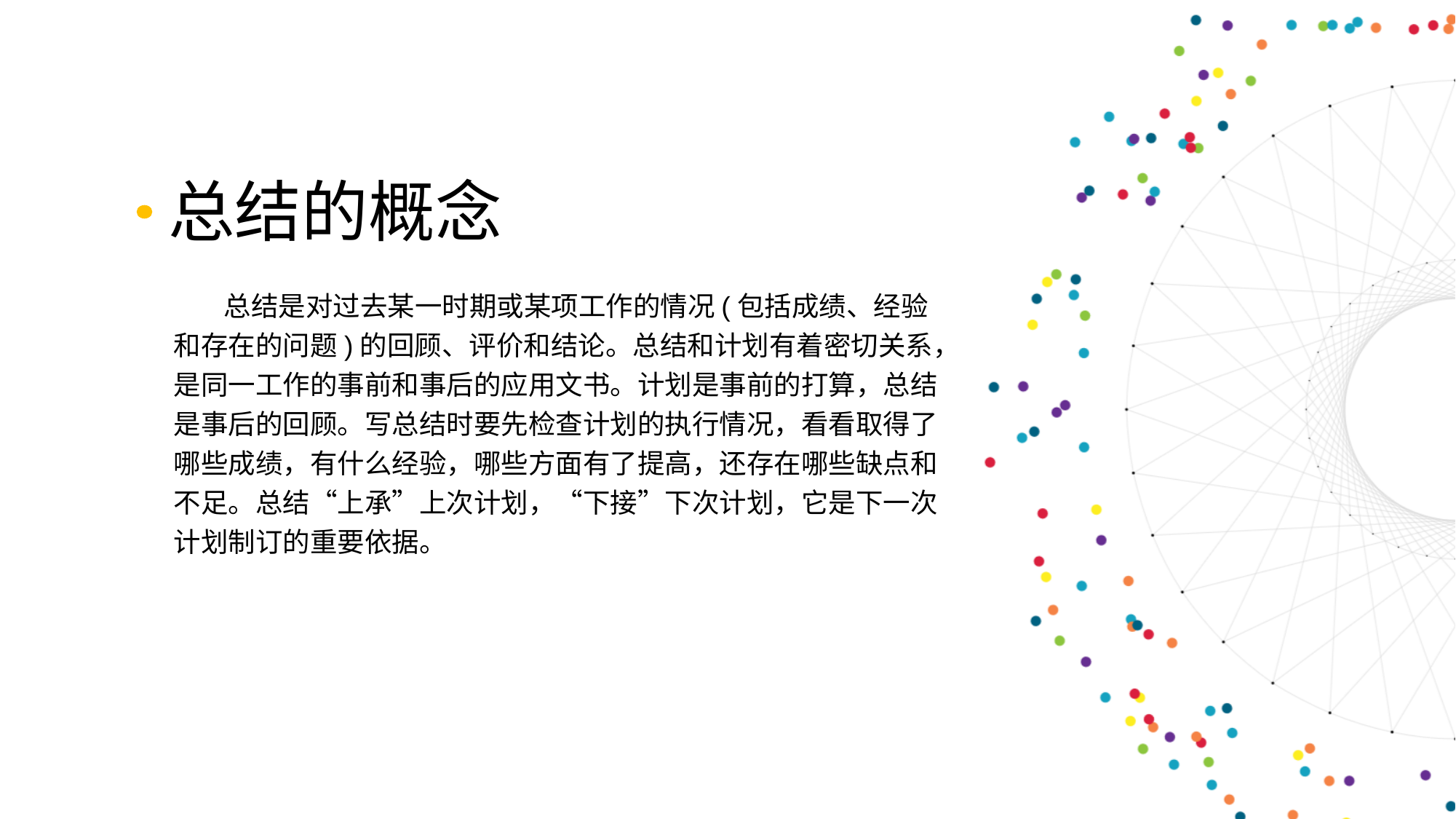

总结的概念

       总结是对过去某一时期或某项工作的情况(包括成绩、经验和存在的问题)的回顾、评价和结论。总结和计划有着密切关系，是同一工作的事前和事后的应用文书。计划是事前的打算，总结是事后的回顾。写总结时要先检查计划的执行情况，看看取得了哪些成绩，有什么经验，哪些方面有了提高，还存在哪些缺点和不足。总结“上承”上次计划，“下接”下次计划，它是下一次计划制订的重要依据。